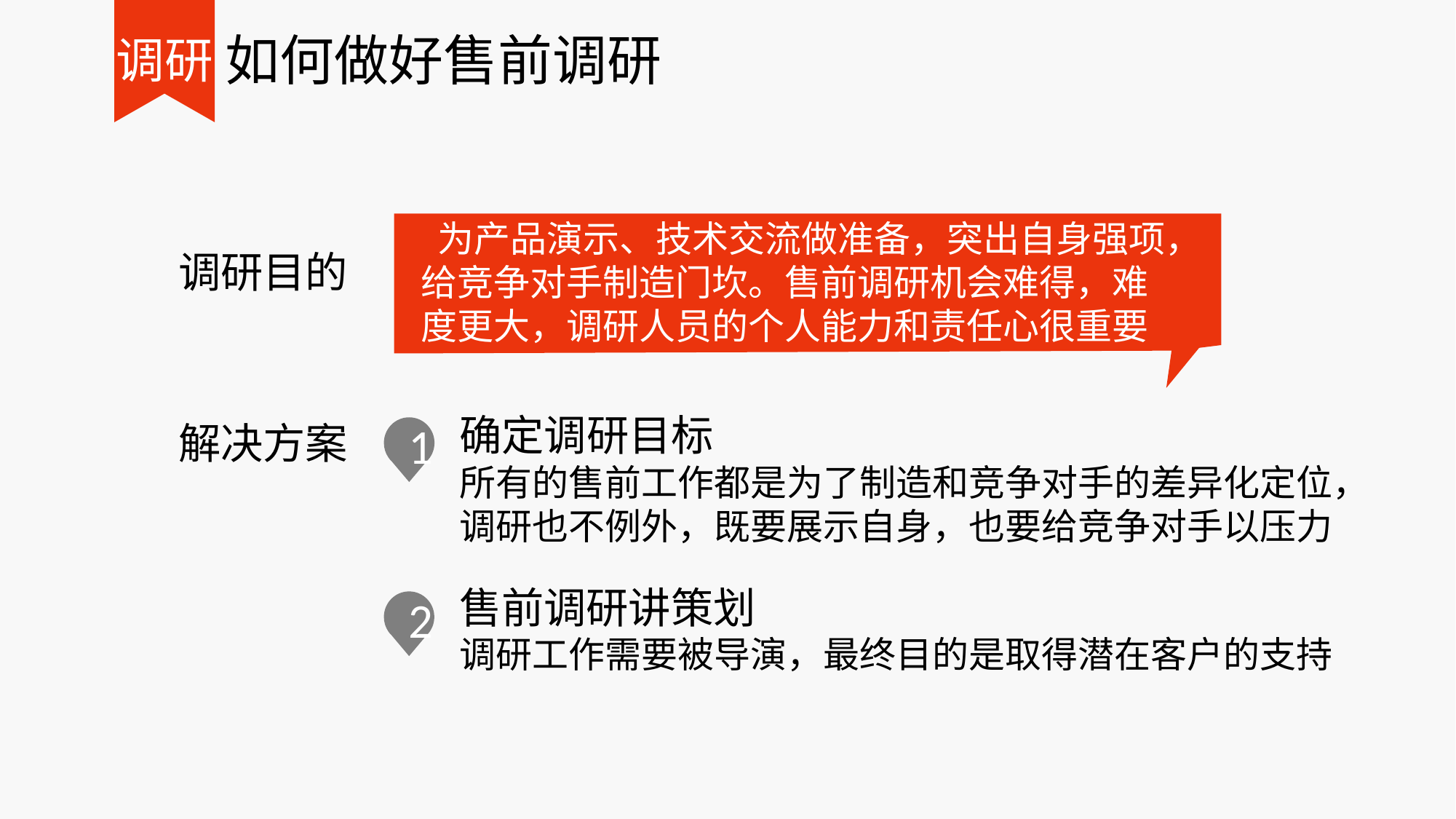

# 如何做好售前调研

调研
 为产品演示、技术交流做准备，突出自身强项，
给竞争对手制造门坎。售前调研机会难得，难
度更大，调研人员的个人能力和责任心很重要

调研目的
确定调研目标
所有的售前工作都是为了制造和竞争对手的差异化定位，调研也不例外，既要展示自身，也要给竞争对手以压力

1
解决方案
售前调研讲策划
调研工作需要被导演，最终目的是取得潜在客户的支持

2